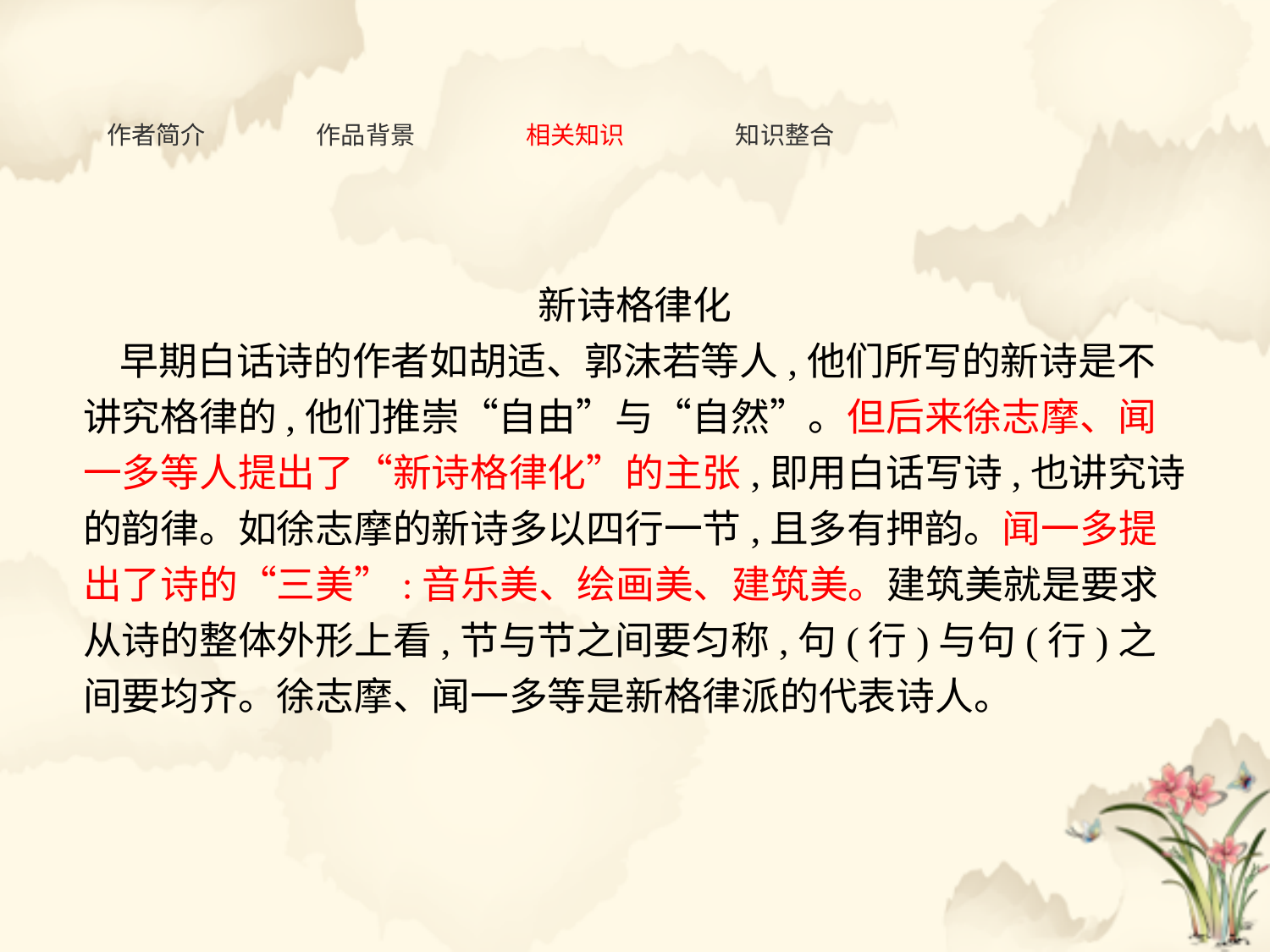

作者简介
作品背景
相关知识
知识整合
新诗格律化
早期白话诗的作者如胡适、郭沫若等人,他们所写的新诗是不讲究格律的,他们推崇“自由”与“自然”。但后来徐志摩、闻一多等人提出了“新诗格律化”的主张,即用白话写诗,也讲究诗的韵律。如徐志摩的新诗多以四行一节,且多有押韵。闻一多提出了诗的“三美”:音乐美、绘画美、建筑美。建筑美就是要求从诗的整体外形上看,节与节之间要匀称,句(行)与句(行)之间要均齐。徐志摩、闻一多等是新格律派的代表诗人。